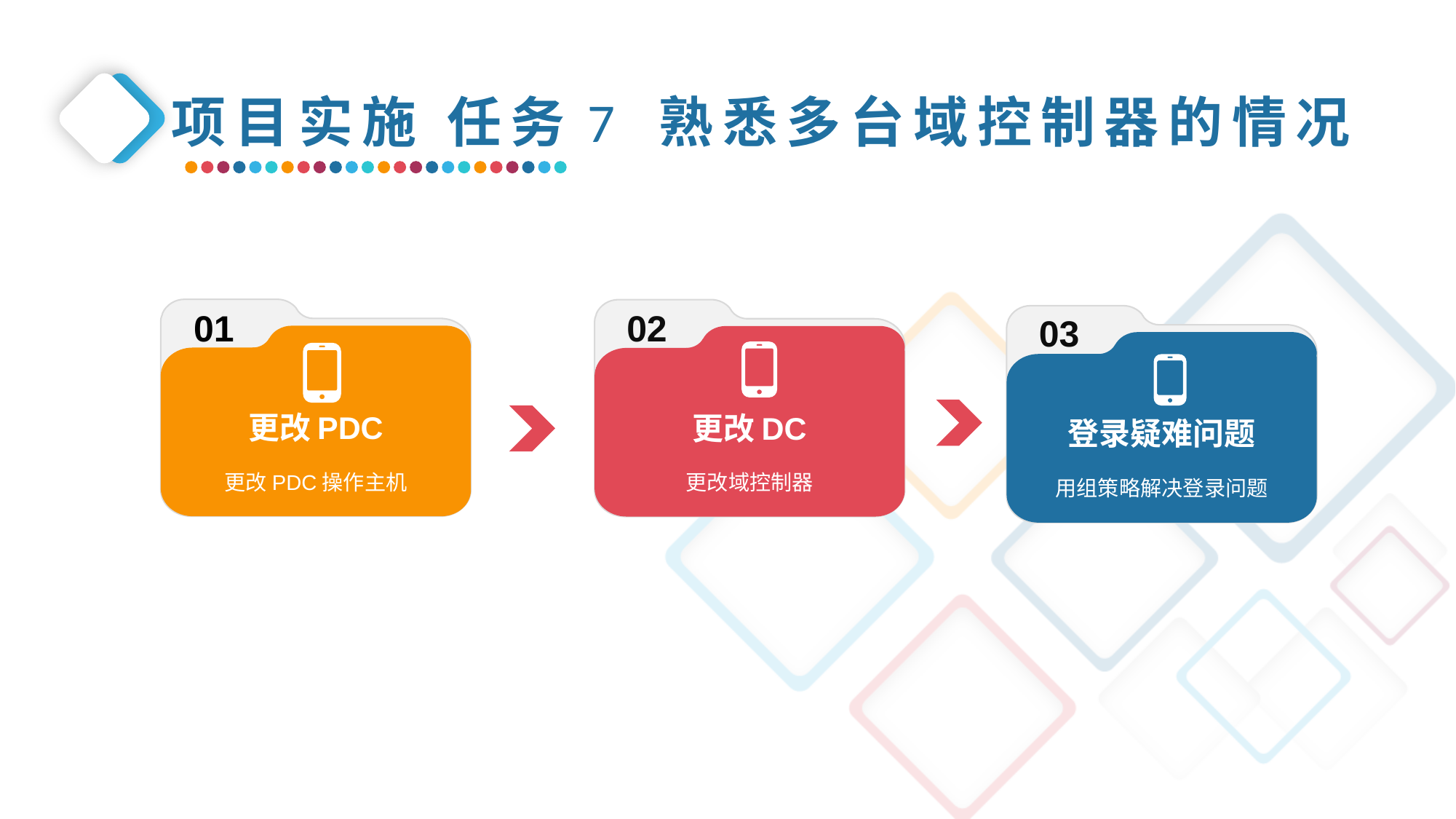

项目实施 任务7 熟悉多台域控制器的情况

更改PDC
更改PDC操作主机

更改DC
更改域控制器
01
02
03

登录疑难问题
用组策略解决登录问题